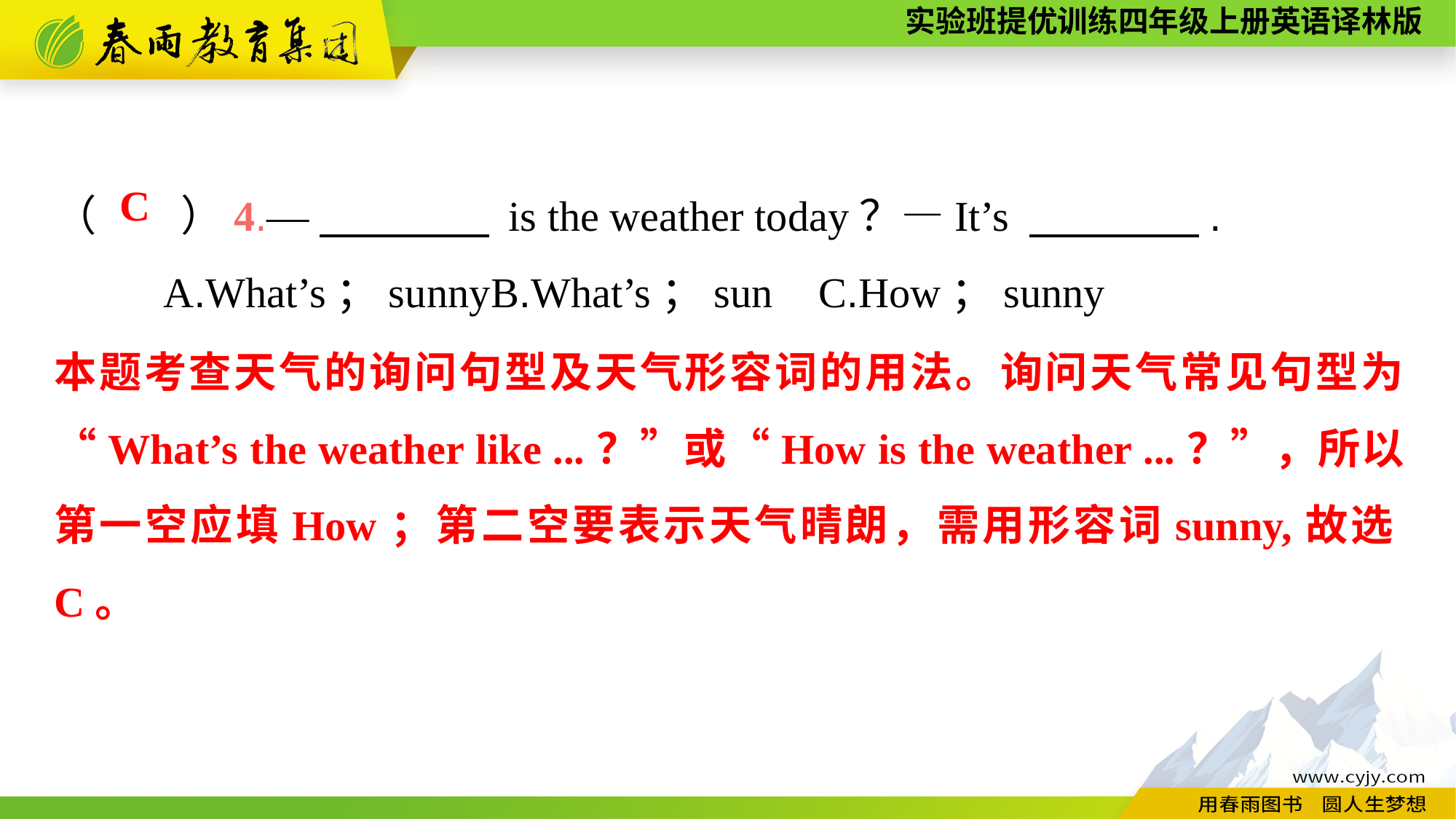

（　　）4.—　　　　 is the weather today？—It’s 　　　　.
	A.What’s；sunny	B.What’s；sun	C.How；sunny
C
本题考查天气的询问句型及天气形容词的用法。询问天气常见句型为“What’s the weather like ...？”或“How is the weather ...？”，所以第一空应填How；第二空要表示天气晴朗，需用形容词sunny,故选C。